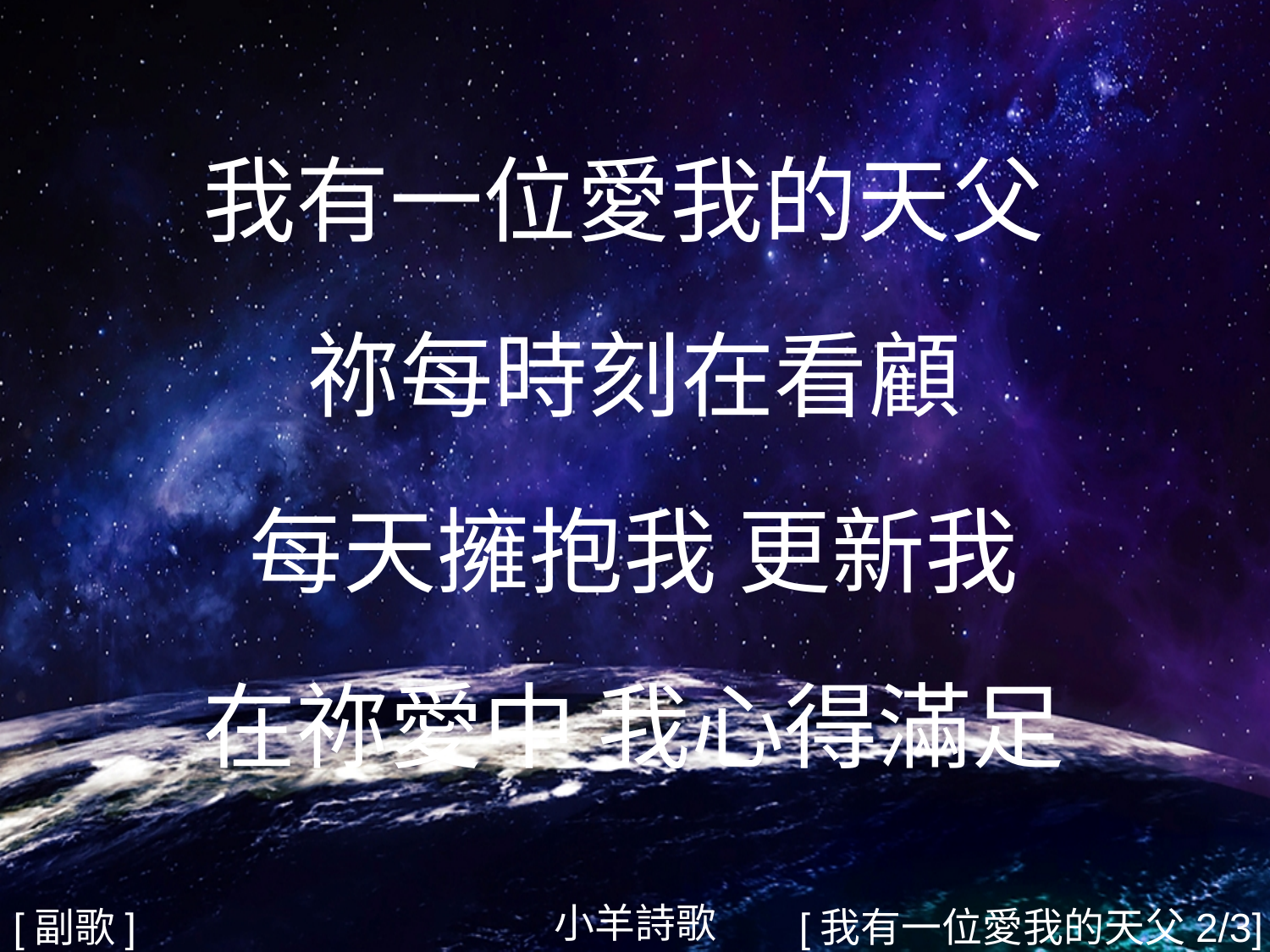

我有一位愛我的天父

祢每時刻在看顧

每天擁抱我 更新我

在祢愛中 我心得滿足
#

小羊詩歌
[副歌]
[我有一位愛我的天父2/3]